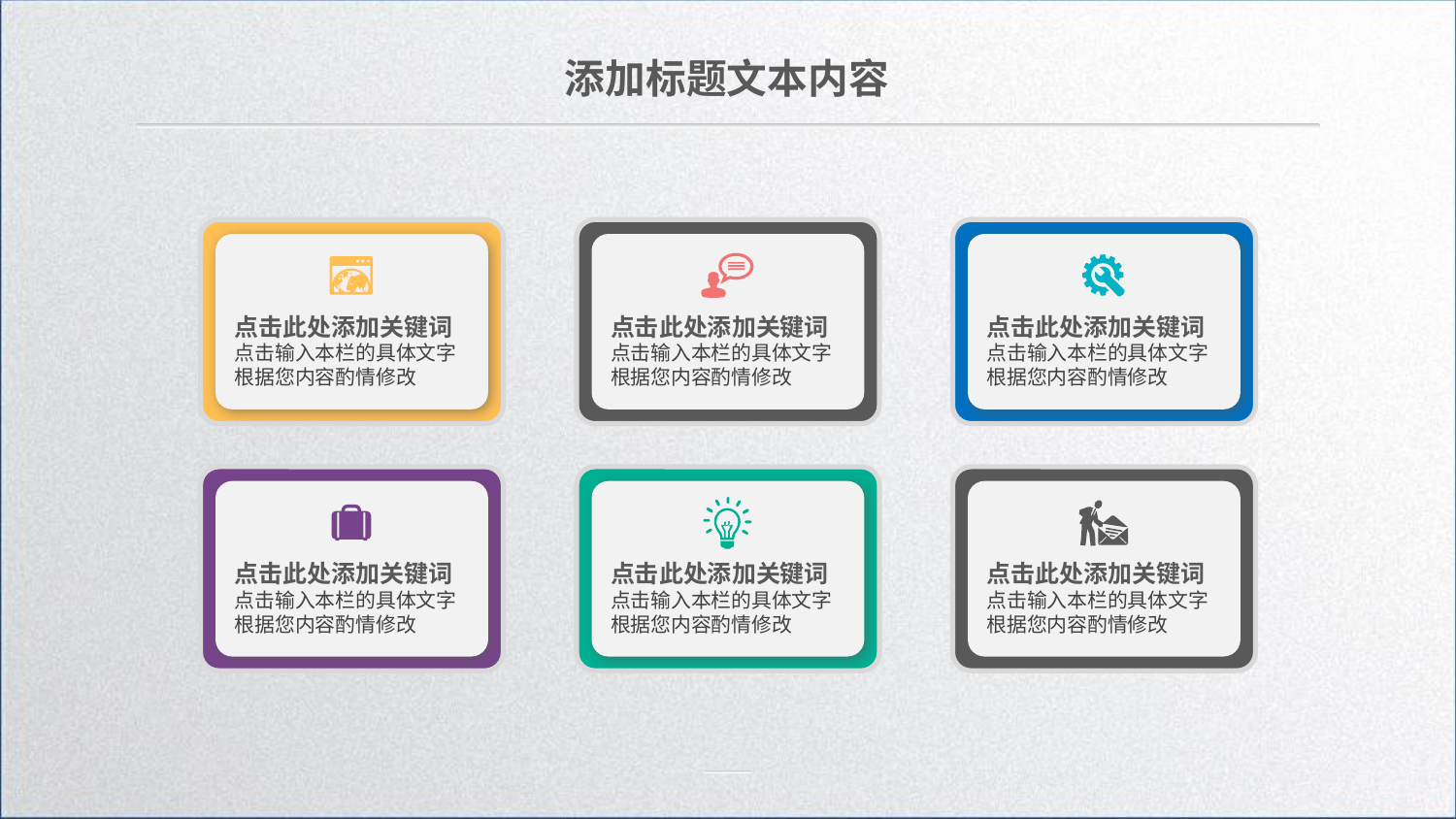

添加标题文本内容

点击此处添加关键词
点击输入本栏的具体文字根据您内容酌情修改
点击此处添加关键词
点击输入本栏的具体文字根据您内容酌情修改
点击此处添加关键词
点击输入本栏的具体文字根据您内容酌情修改

点击此处添加关键词
点击输入本栏的具体文字根据您内容酌情修改
点击此处添加关键词
点击输入本栏的具体文字根据您内容酌情修改
点击此处添加关键词
点击输入本栏的具体文字根据您内容酌情修改